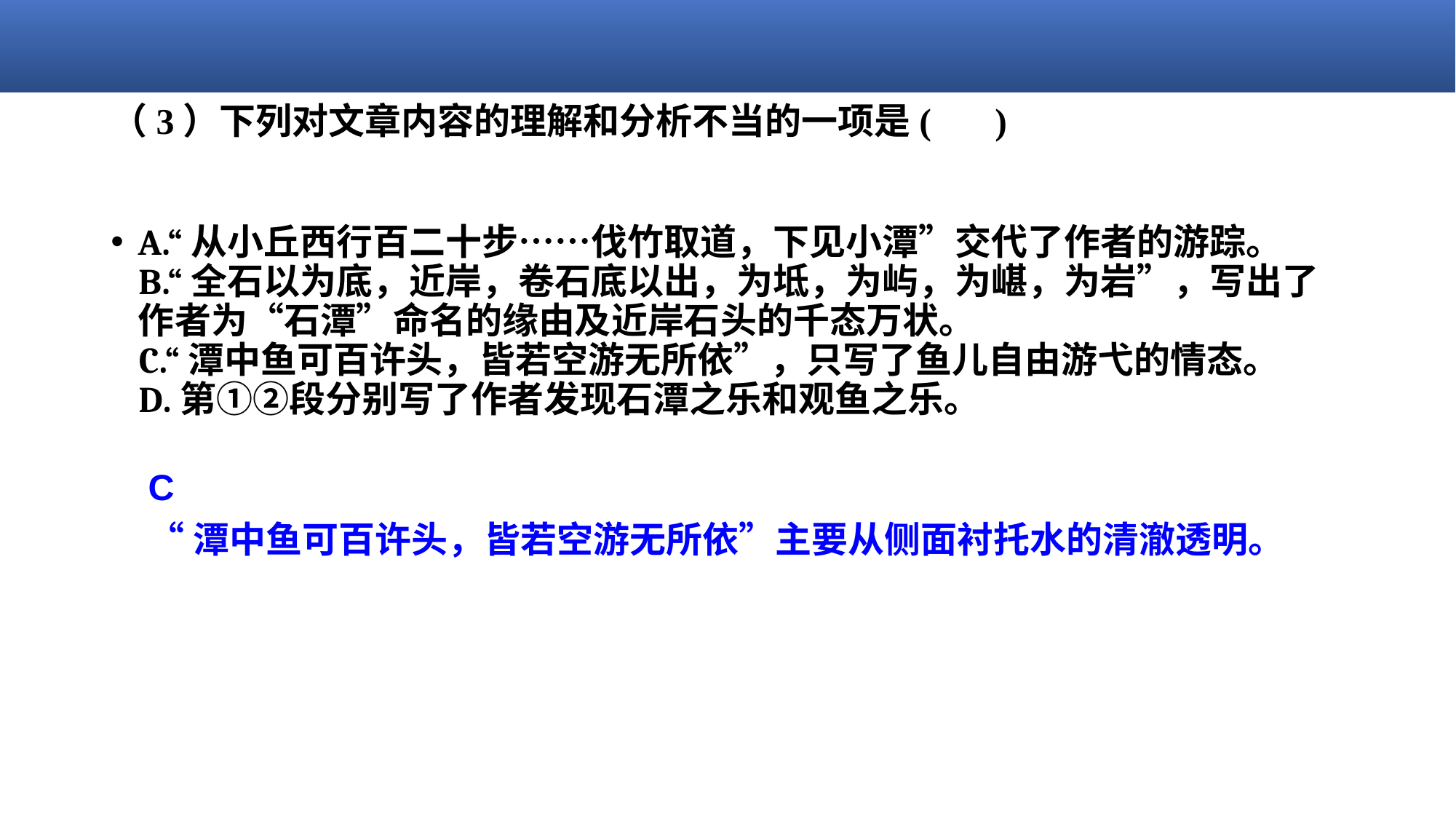

# （3）下列对文章内容的理解和分析不当的一项是(       )
A.“从小丘西行百二十步……伐竹取道，下见小潭”交代了作者的游踪。
B.“全石以为底，近岸，卷石底以出，为坻，为屿，为嵁，为岩”，写出了作者为“石潭”命名的缘由及近岸石头的千态万状。
C.“潭中鱼可百许头，皆若空游无所依”，只写了鱼儿自由游弋的情态。
D.第①②段分别写了作者发现石潭之乐和观鱼之乐。
C
“潭中鱼可百许头，皆若空游无所依”主要从侧面衬托水的清澈透明。